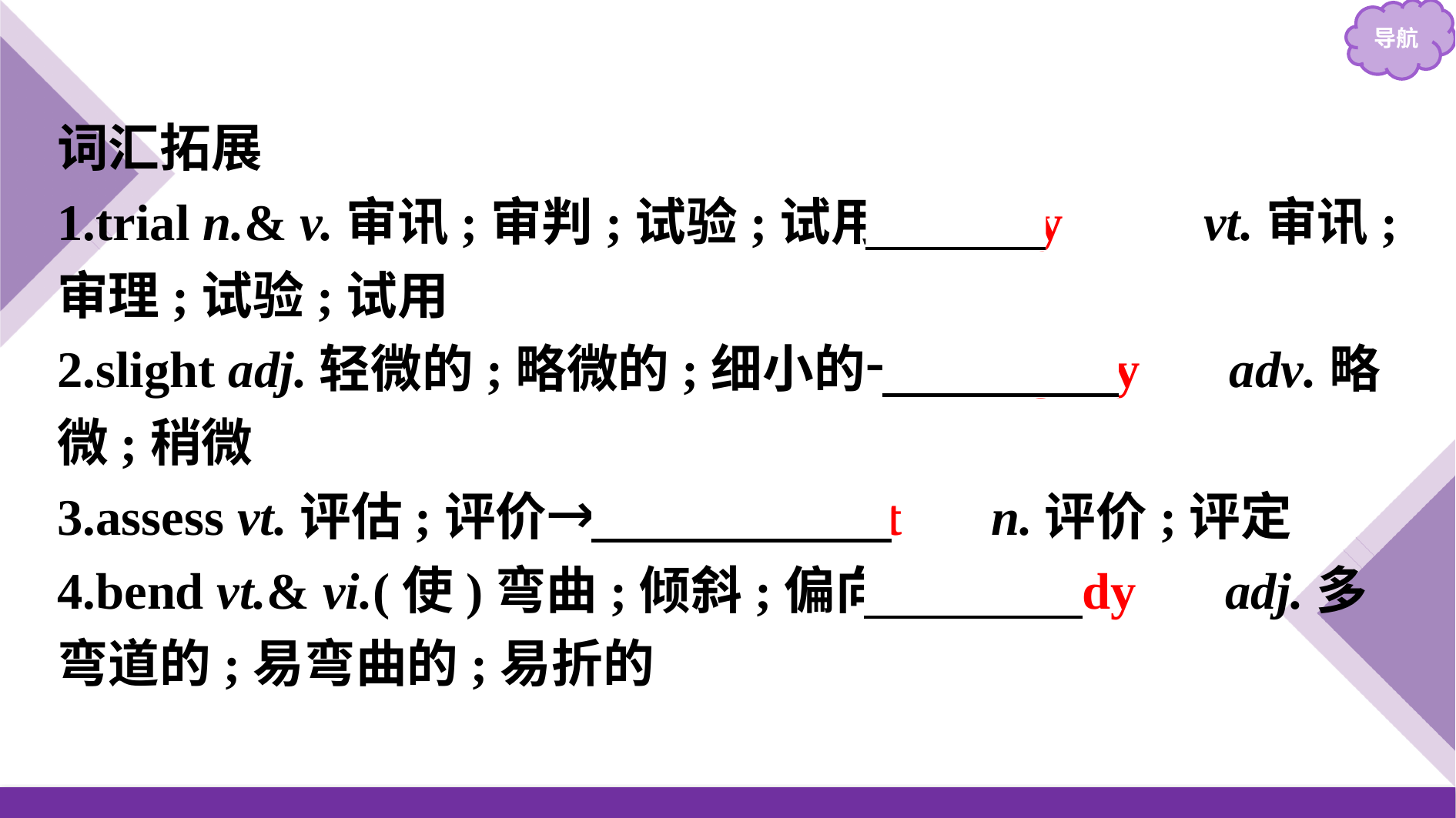

词汇拓展
1.trial n.& v.审讯;审判;试验;试用→　try　　 vt.审讯;审理;试验;试用

2.slight adj.轻微的;略微的;细小的→　slightly　 adv.略微;稍微
3.assess vt.评估;评价→　assessment　 n.评价;评定
4.bend vt.& vi.(使)弯曲;倾斜;偏向→　bendy　 adj.多弯道的;易弯曲的;易折的